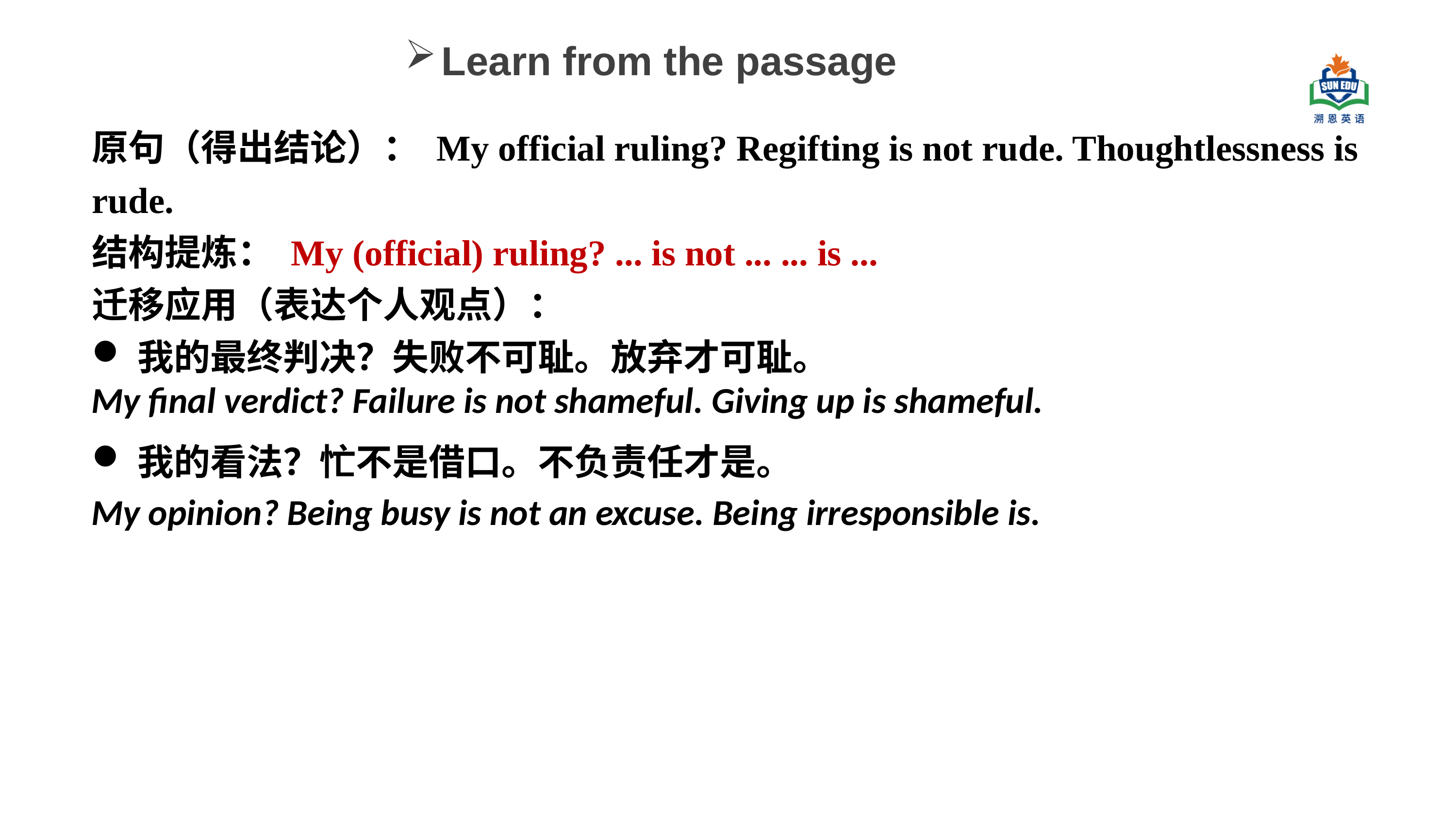

Learn from the passage
原句（得出结论）： My official ruling? Regifting is not rude. Thoughtlessness is rude.
结构提炼： My (official) ruling? ... is not ... ... is ...
迁移应用（表达个人观点）：
我的最终判决？失败不可耻。放弃才可耻。

我的看法？忙不是借口。不负责任才是。
My final verdict? Failure is not shameful. Giving up is shameful.
My opinion? Being busy is not an excuse. Being irresponsible is.